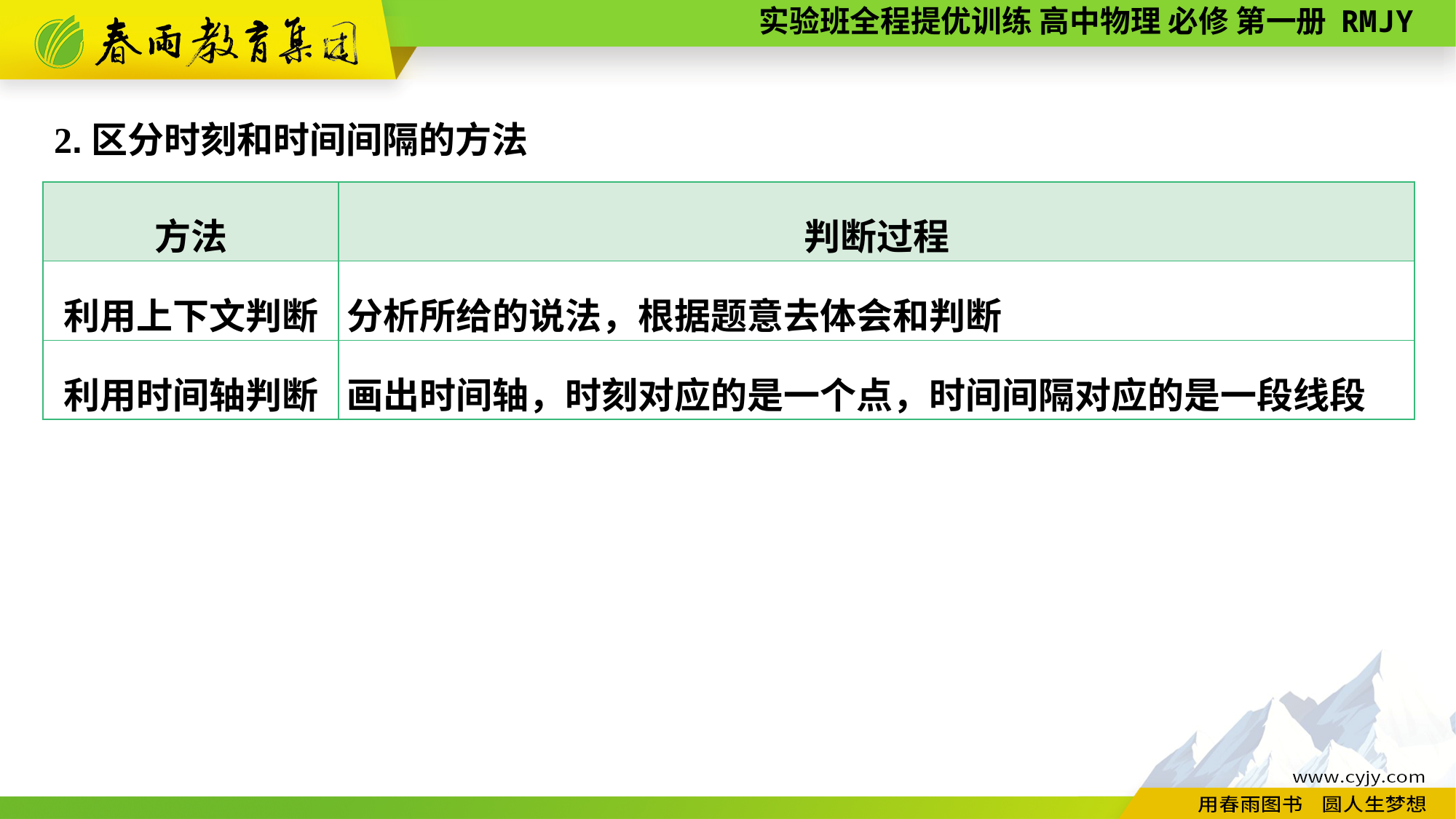

2.区分时刻和时间间隔的方法
| 方法 | 判断过程 |
| --- | --- |
| 利用上下文判断 | 分析所给的说法，根据题意去体会和判断 |
| 利用时间轴判断 | 画出时间轴，时刻对应的是一个点，时间间隔对应的是一段线段 |